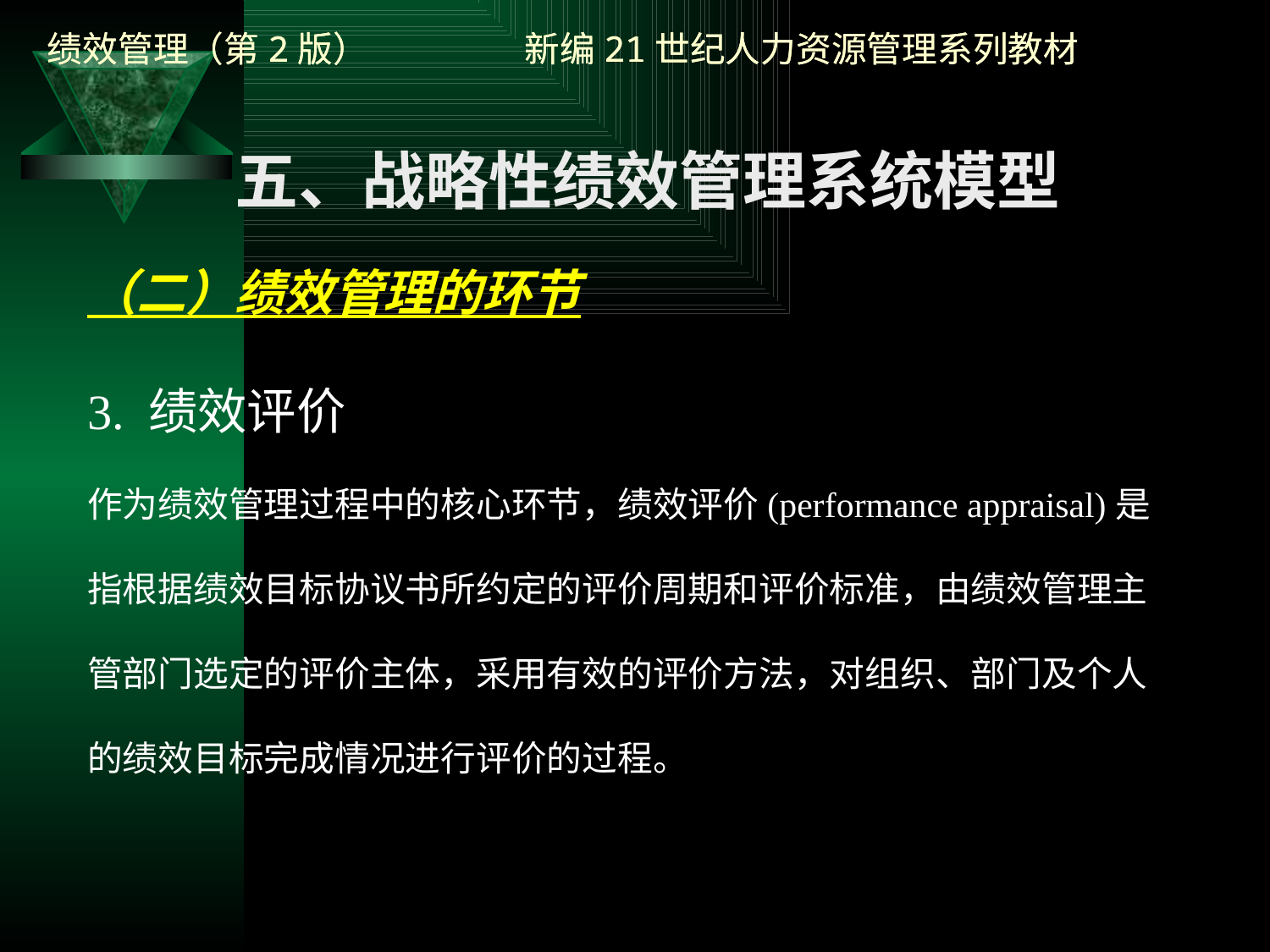

五、战略性绩效管理系统模型
（二）绩效管理的环节
3. 绩效评价
作为绩效管理过程中的核心环节，绩效评价(performance appraisal)是指根据绩效目标协议书所约定的评价周期和评价标准，由绩效管理主管部门选定的评价主体，采用有效的评价方法，对组织、部门及个人的绩效目标完成情况进行评价的过程。